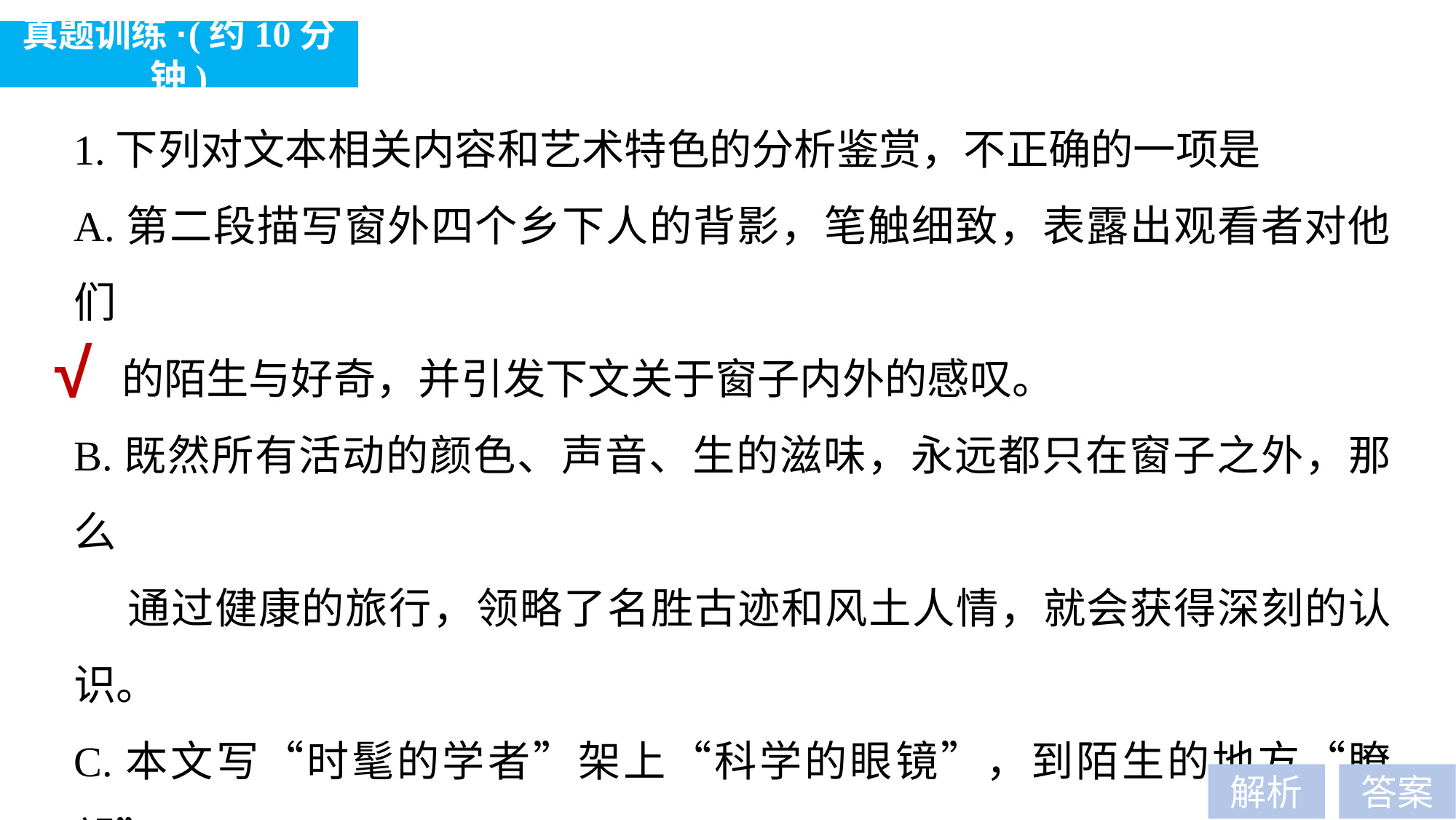

真题训练·(约10分钟)
1.下列对文本相关内容和艺术特色的分析鉴赏，不正确的一项是
A.第二段描写窗外四个乡下人的背影，笔触细致，表露出观看者对他们
    的陌生与好奇，并引发下文关于窗子内外的感叹。
B.既然所有活动的颜色、声音、生的滋味，永远都只在窗子之外，那么
    通过健康的旅行，领略了名胜古迹和风土人情，就会获得深刻的认识。
C.本文写“时髦的学者”架上“科学的眼镜”，到陌生的地方“瞭望”，
    是以调侃的方式来讥刺他们的“考察”不过是浮光掠影罢了。
D.开头的“话从哪里说起”一句看似多余而突兀，但读完全文之后，就
    会明白作者正是从那种渺茫之感开始梳理自己思路的。
√
解析
答案